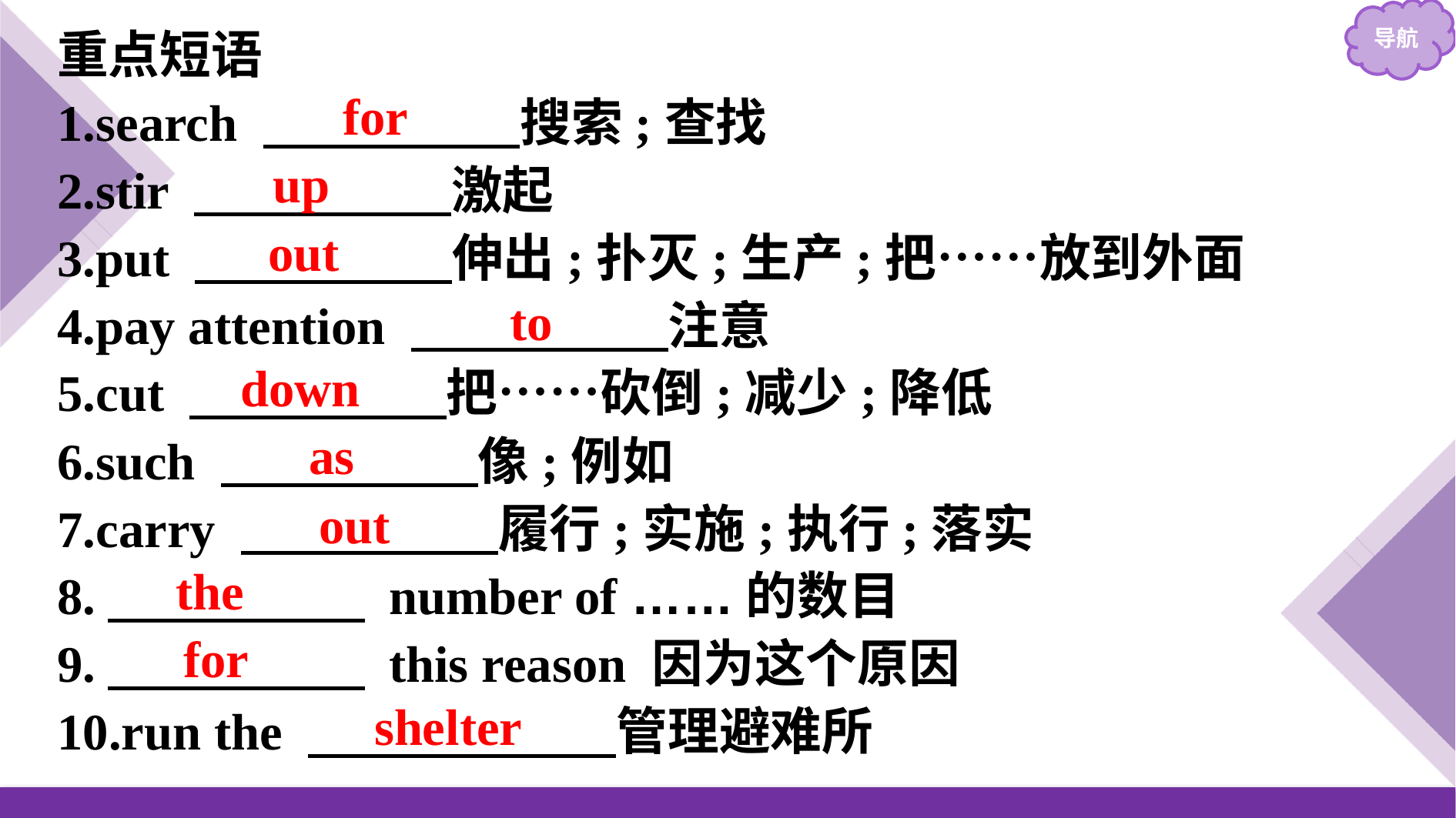

重点短语
1.search 　　　　　搜索;查找
2.stir 　　　　　激起
3.put 　　　　　伸出;扑灭;生产;把……放到外面
4.pay attention 　　　　　注意
5.cut 　　　　　把……砍倒;减少;降低
6.such 　　　　　像;例如
7.carry 　　　　　履行;实施;执行;落实
8.　　　　　 number of ……的数目
9.　　　　　 this reason 因为这个原因
10.run the 　　　　　　管理避难所
for
up
out
to
down
as
out
the
for
shelter